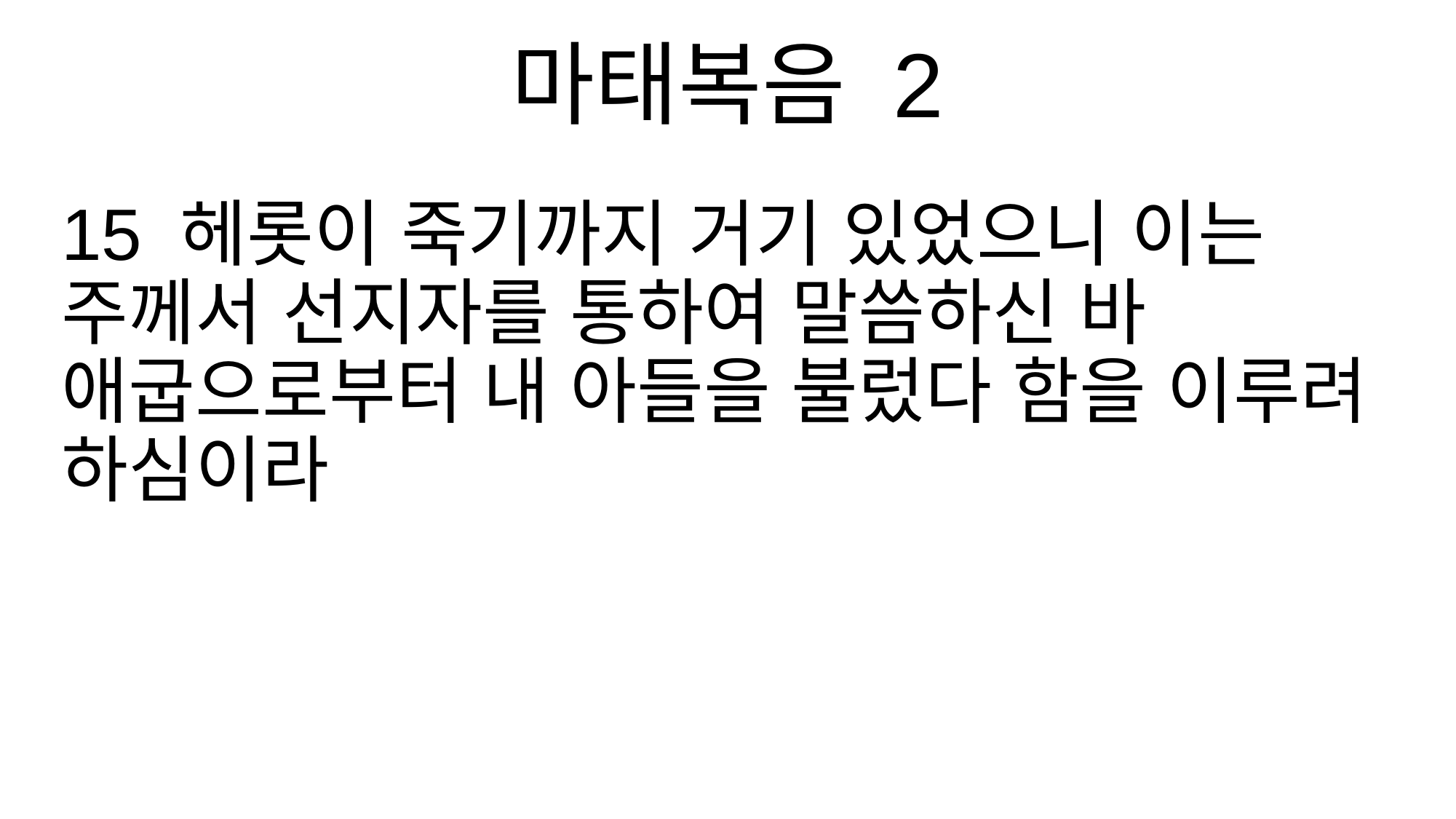

마태복음 2
15 헤롯이 죽기까지 거기 있었으니 이는 주께서 선지자를 통하여 말씀하신 바 애굽으로부터 내 아들을 불렀다 함을 이루려 하심이라